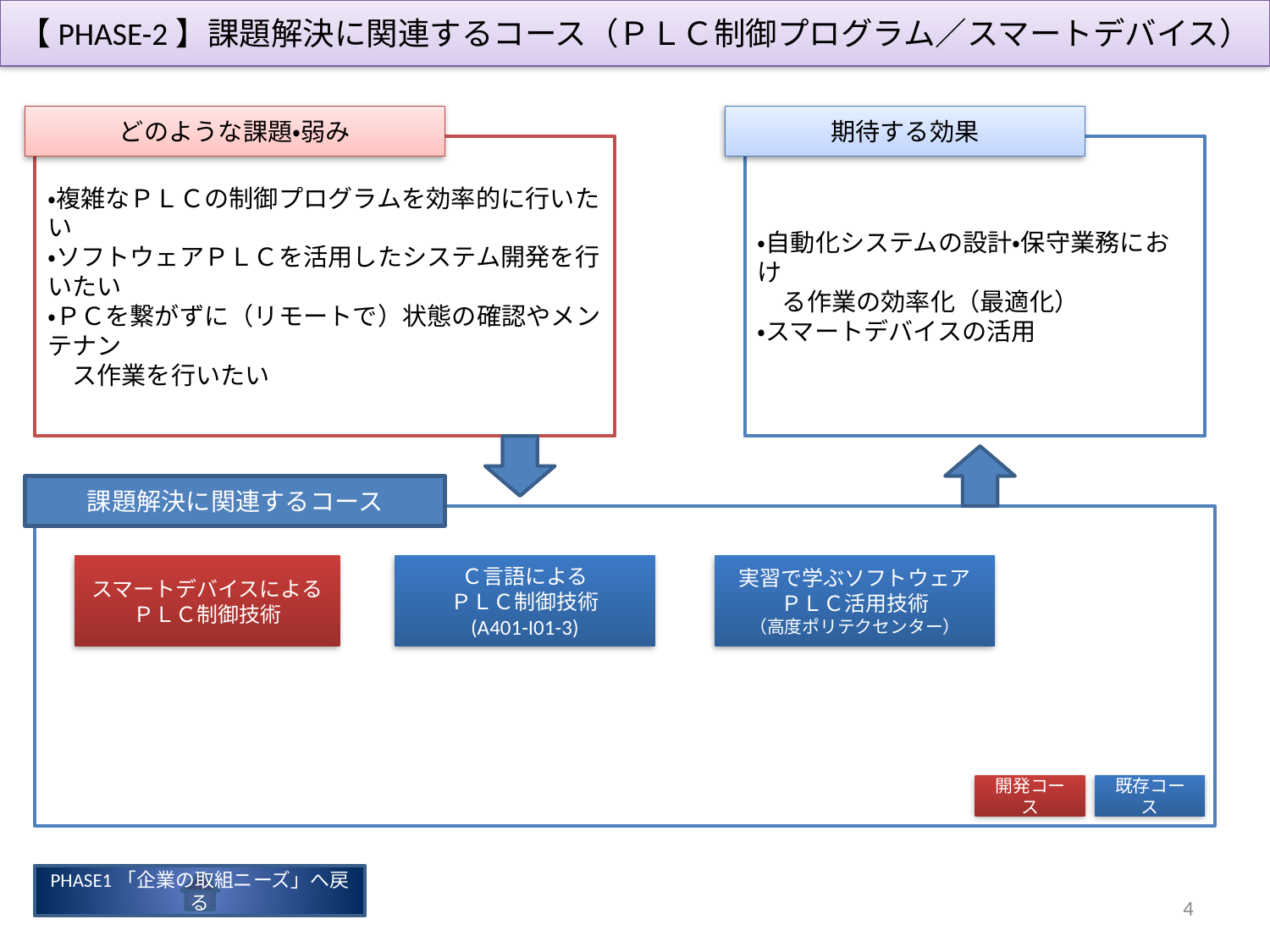

【PHASE-2】課題解決に関連するコース（ＰＬＣ制御プログラム／スマートデバイス）
どのような課題・弱み
期待する効果
・複雑なＰＬＣの制御プログラムを効率的に行いたい
・ソフトウェアＰＬＣを活用したシステム開発を行いたい
・ＰＣを繋がずに（リモートで）状態の確認やメンテナン
　ス作業を行いたい
・自動化システムの設計・保守業務におけ
　る作業の効率化（最適化）
・スマートデバイスの活用

課題解決に関連するコース

スマートデバイスによる
ＰＬＣ制御技術
Ｃ言語による
ＰＬＣ制御技術
(A401-I01-3)
実習で学ぶソフトウェア
ＰＬＣ活用技術
（高度ポリテクセンター）
開発コース
既存コース
PHASE1「企業の取組ニーズ」へ戻る
4